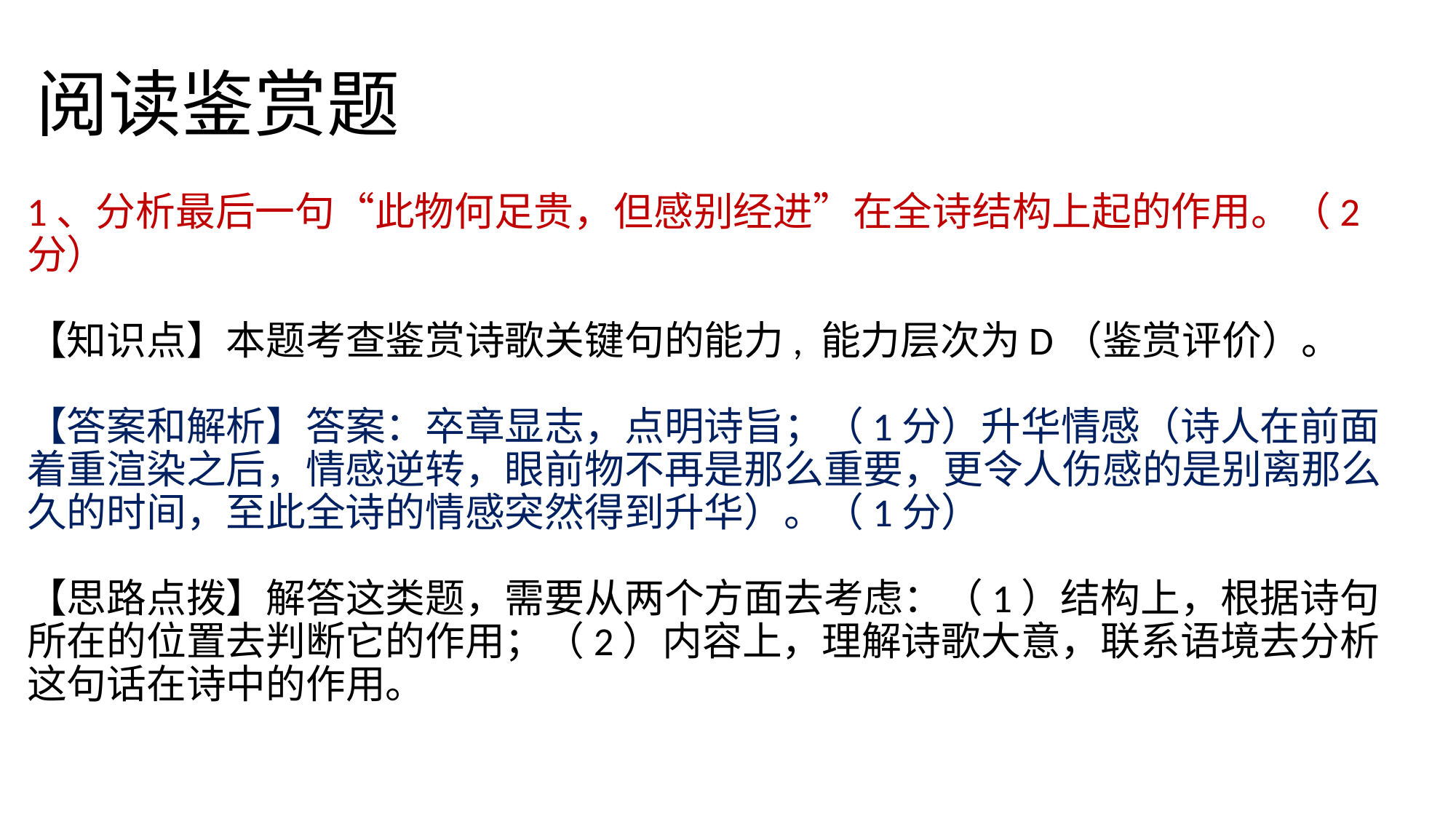

# 阅读鉴赏题
1、分析最后一句“此物何足贵，但感别经进”在全诗结构上起的作用。（2分） 
【知识点】本题考查鉴赏诗歌关键句的能力, 能力层次为D（鉴赏评价）。 
【答案和解析】答案：卒章显志，点明诗旨；（1分）升华情感（诗人在前面着重渲染之后，情感逆转，眼前物不再是那么重要，更令人伤感的是别离那么久的时间，至此全诗的情感突然得到升华）。（1分） 
【思路点拨】解答这类题，需要从两个方面去考虑：（1）结构上，根据诗句所在的位置去判断它的作用；（2）内容上，理解诗歌大意，联系语境去分析这句话在诗中的作用。